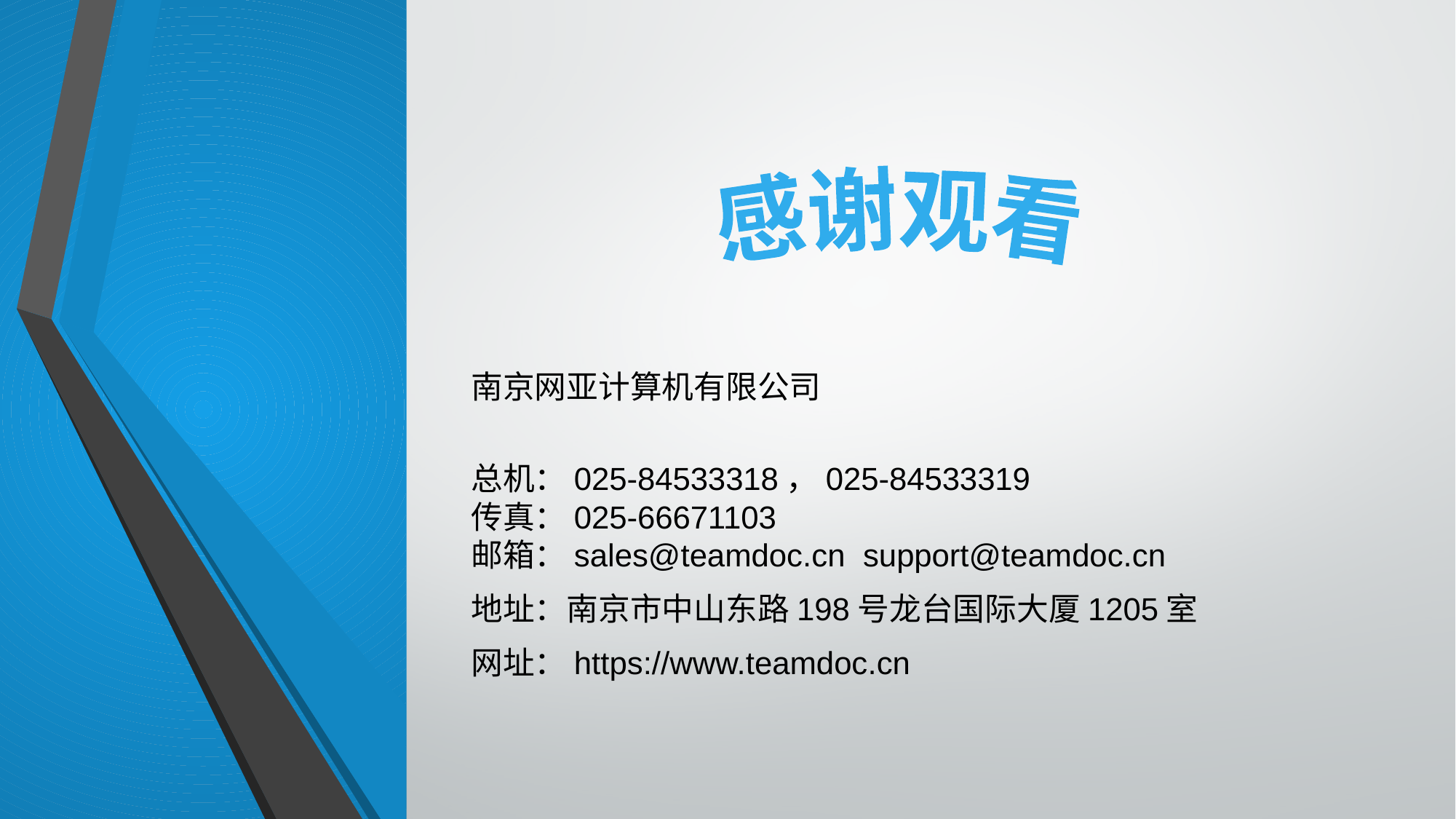

感谢观看
南京网亚计算机有限公司
总机：025-84533318，025-84533319
传真：025-66671103
邮箱：sales@teamdoc.cn  support@teamdoc.cn
地址：南京市中山东路198号龙台国际大厦1205室
网址：https://www.teamdoc.cn